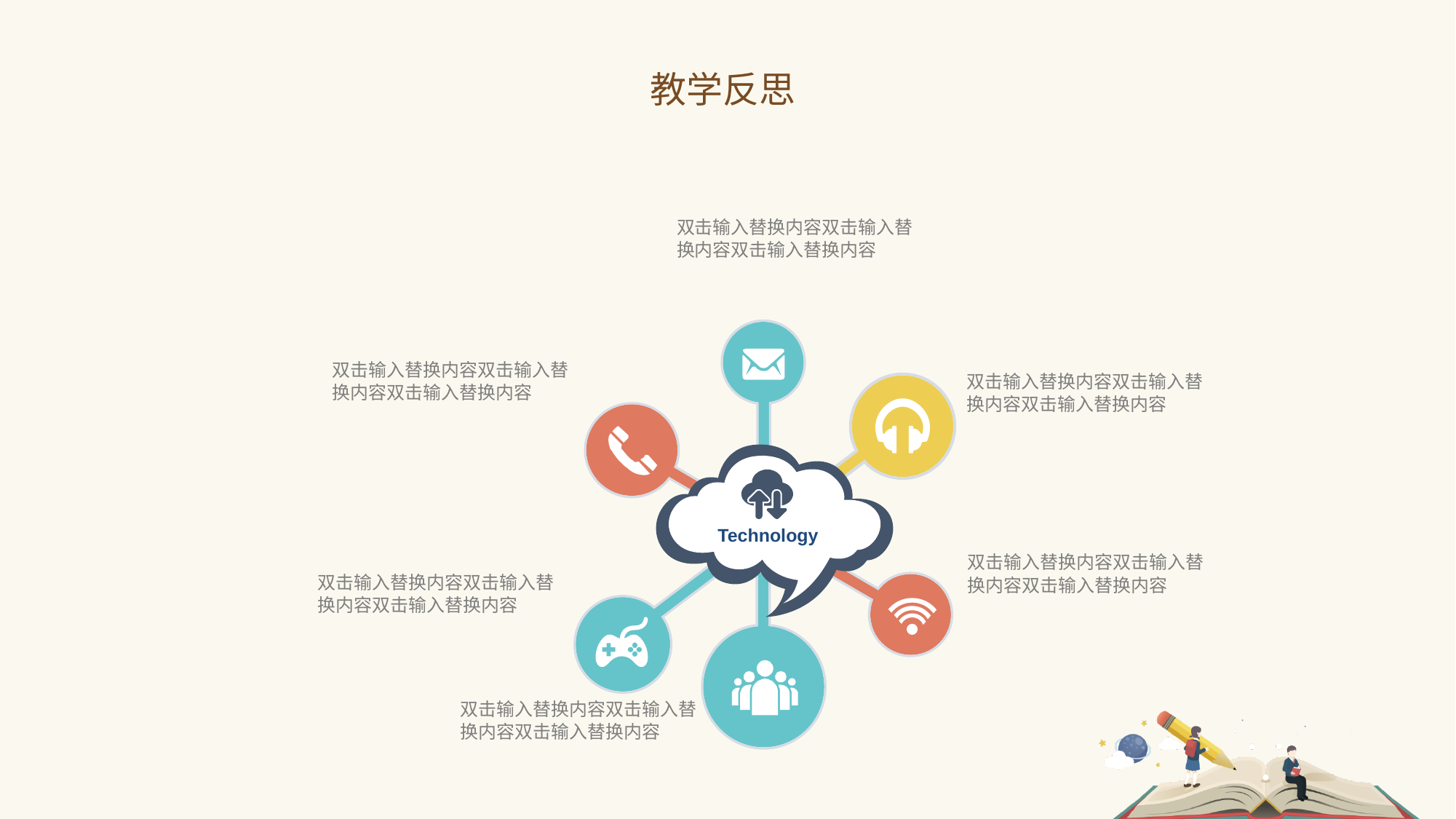

教学反思
双击输入替换内容双击输入替换内容双击输入替换内容

双击输入替换内容双击输入替换内容双击输入替换内容
双击输入替换内容双击输入替换内容双击输入替换内容

Technology
双击输入替换内容双击输入替换内容双击输入替换内容

双击输入替换内容双击输入替换内容双击输入替换内容

双击输入替换内容双击输入替换内容双击输入替换内容